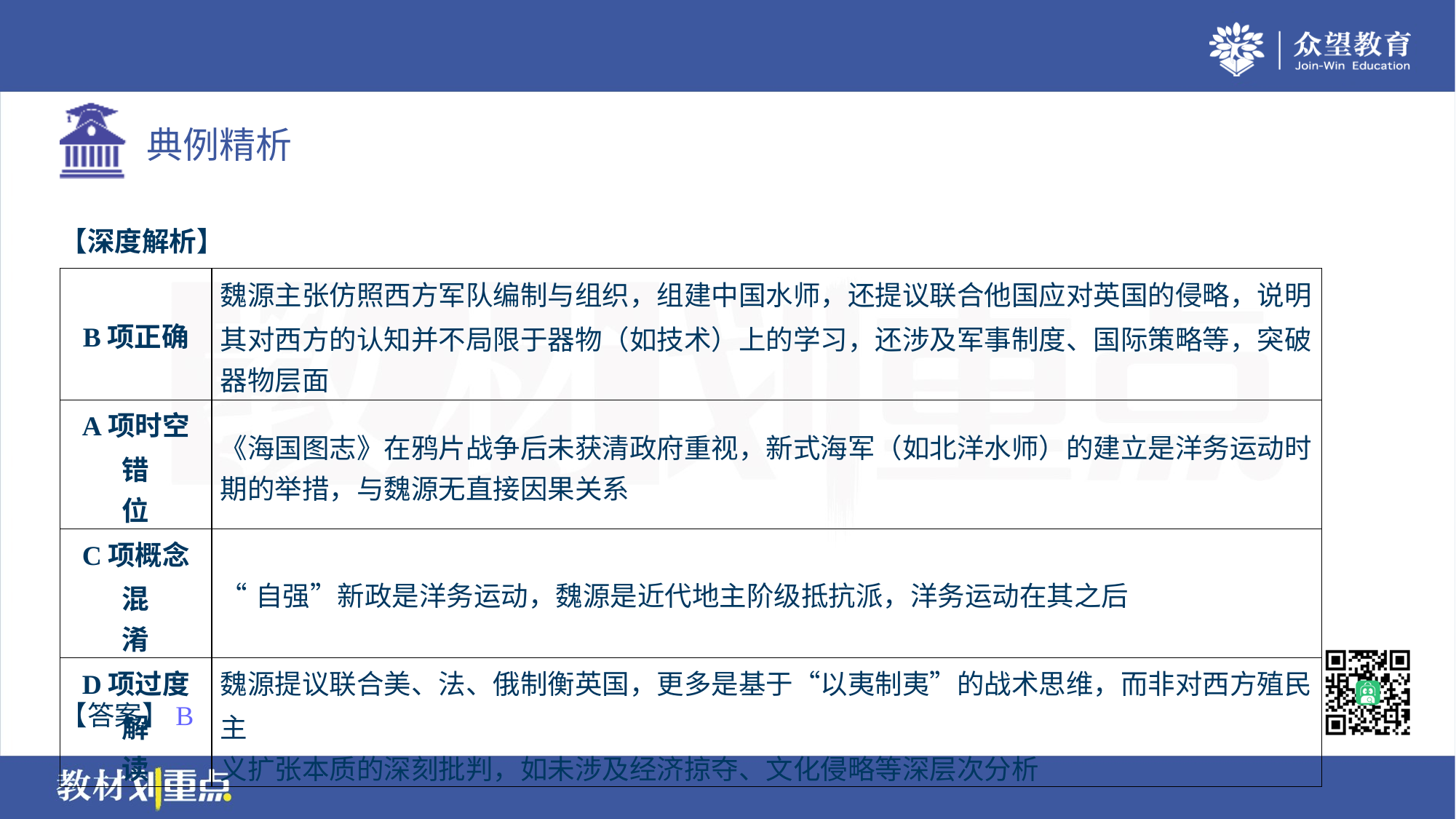

【深度解析】
| B项正确 | 魏源主张仿照西方军队编制与组织，组建中国水师，还提议联合他国应对英国的侵略，说明 其对西方的认知并不局限于器物（如技术）上的学习，还涉及军事制度、国际策略等，突破 器物层面 |
| --- | --- |
| A项时空错 位 | 《海国图志》在鸦片战争后未获清政府重视，新式海军（如北洋水师）的建立是洋务运动时 期的举措，与魏源无直接因果关系 |
| C项概念混 淆 | “自强”新政是洋务运动，魏源是近代地主阶级抵抗派，洋务运动在其之后 |
| D项过度解 读 | 魏源提议联合美、法、俄制衡英国，更多是基于“以夷制夷”的战术思维，而非对西方殖民主 义扩张本质的深刻批判，如未涉及经济掠夺、文化侵略等深层次分析 |
【答案】B